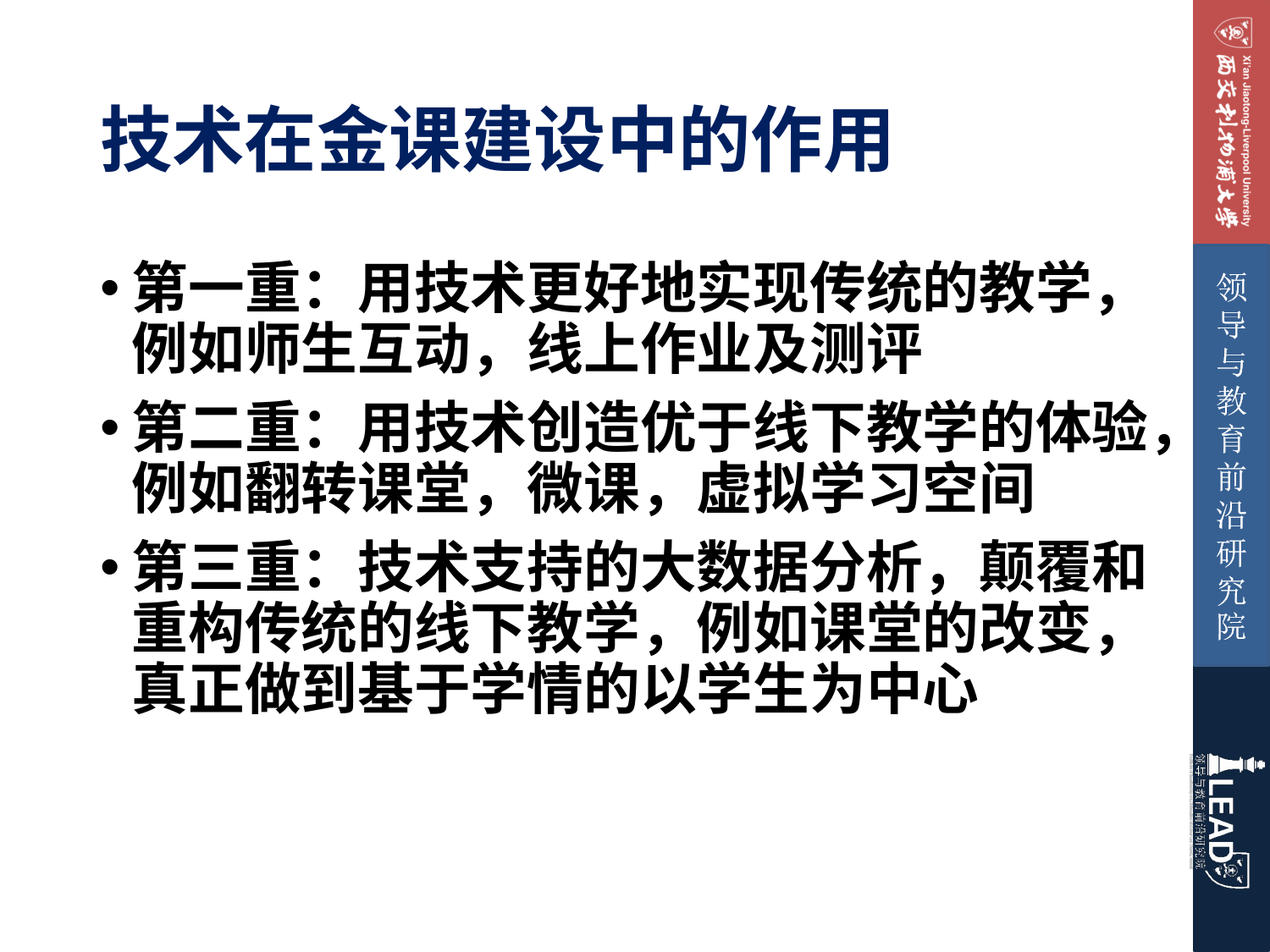

# 技术在金课建设中的作用
第一重：用技术更好地实现传统的教学，例如师生互动，线上作业及测评
第二重：用技术创造优于线下教学的体验，例如翻转课堂，微课，虚拟学习空间
第三重：技术支持的大数据分析，颠覆和重构传统的线下教学，例如课堂的改变，真正做到基于学情的以学生为中心